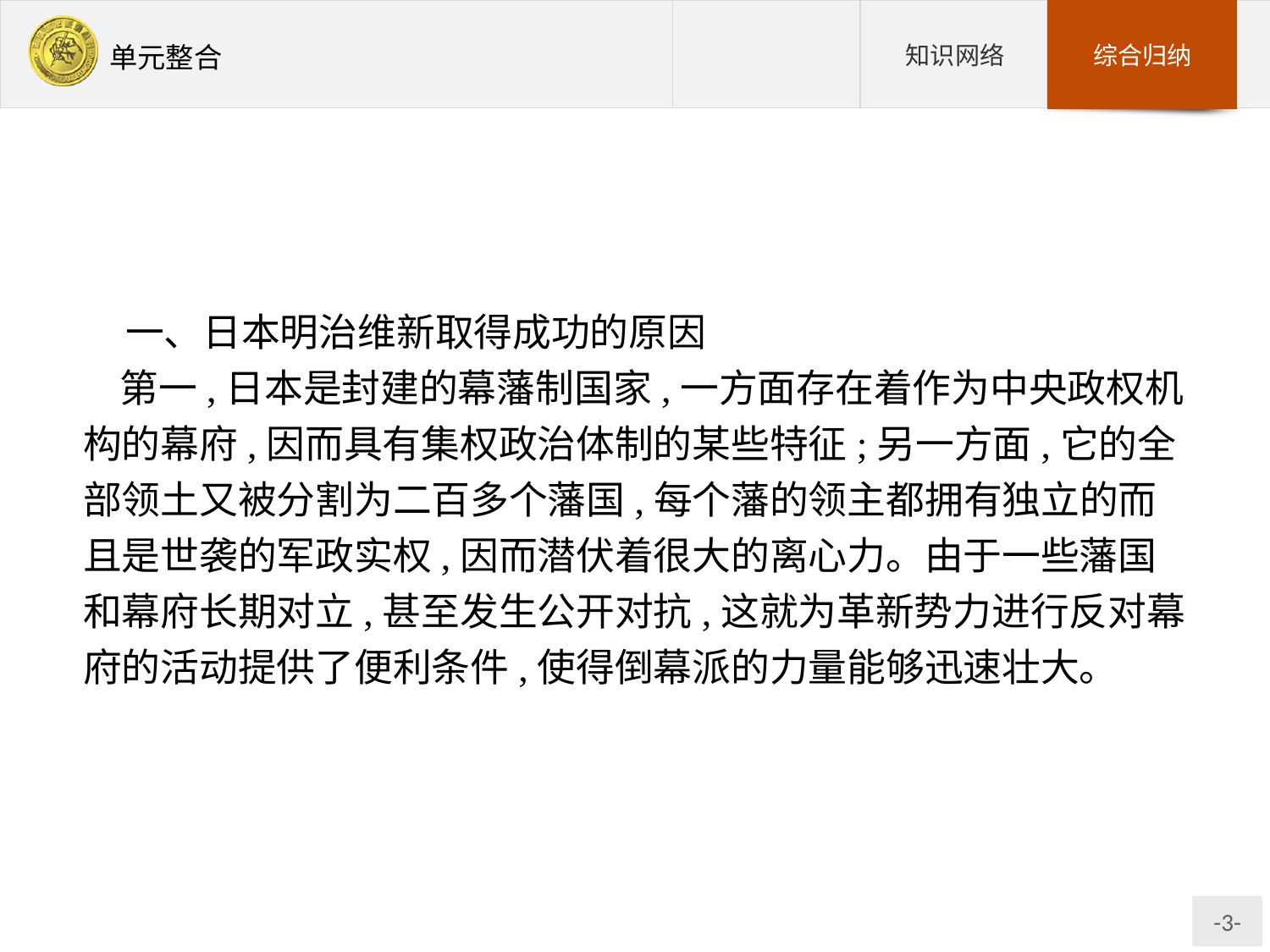

一、日本明治维新取得成功的原因
第一,日本是封建的幕藩制国家,一方面存在着作为中央政权机构的幕府,因而具有集权政治体制的某些特征;另一方面,它的全部领土又被分割为二百多个藩国,每个藩的领主都拥有独立的而且是世袭的军政实权,因而潜伏着很大的离心力。由于一些藩国和幕府长期对立,甚至发生公开对抗,这就为革新势力进行反对幕府的活动提供了便利条件,使得倒幕派的力量能够迅速壮大。